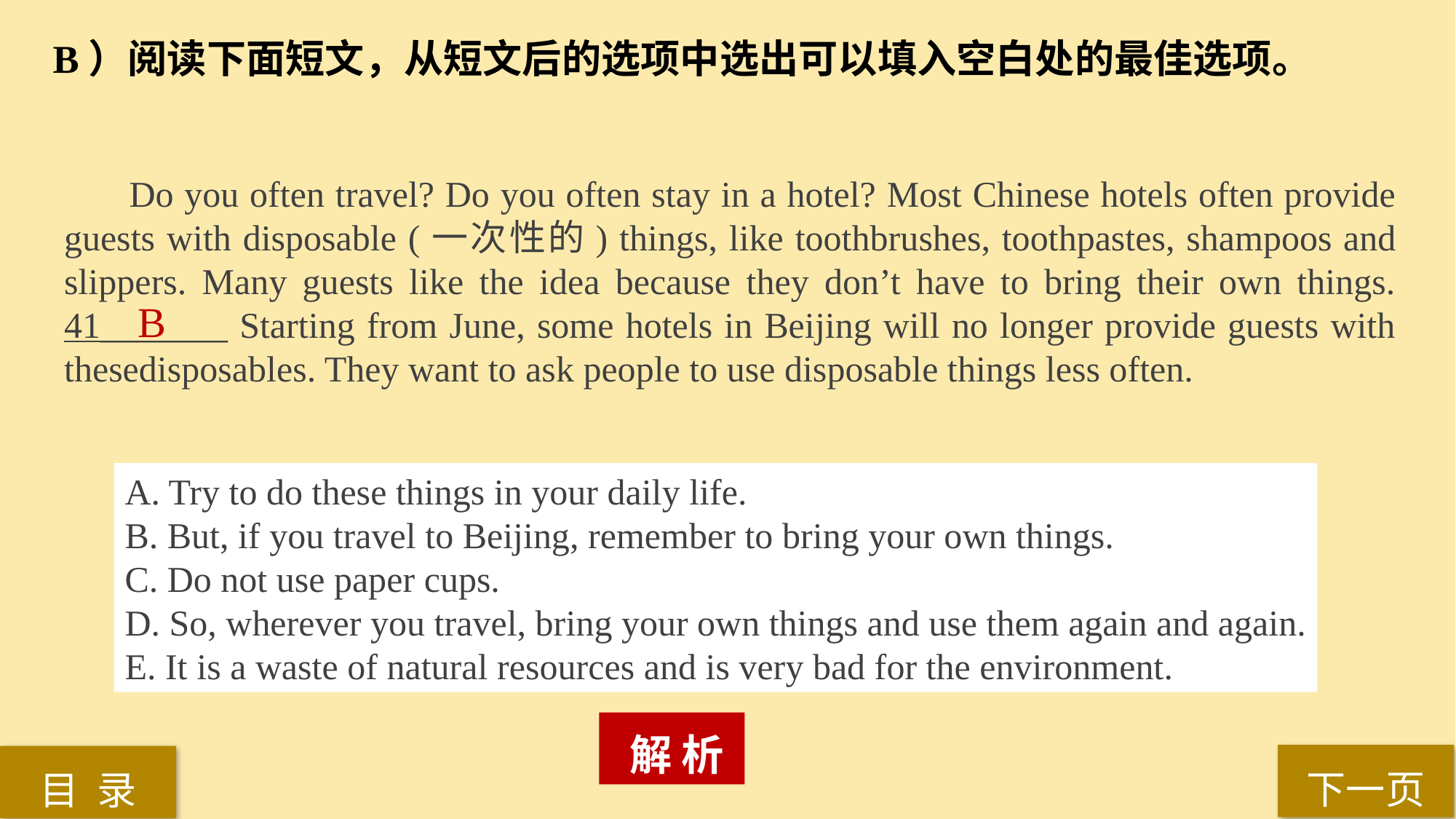

B）阅读下面短文，从短文后的选项中选出可以填入空白处的最佳选项。
      Do you often travel? Do you often stay in a hotel? Most Chinese hotels often provide guests with disposable (一次性的) things, like toothbrushes, toothpastes, shampoos and slippers. Many guests like the idea because they don’t have to bring their own things. 41_______ Starting from June, some hotels in Beijing will no longer provide guests with thesedisposables. They want to ask people to use disposable things less often.
B
A. Try to do these things in your daily life.
B. But, if you travel to Beijing, remember to bring your own things.
C. Do not use paper cups.
D. So, wherever you travel, bring your own things and use them again and again.
E. It is a waste of natural resources and is very bad for the environment.
 解 析